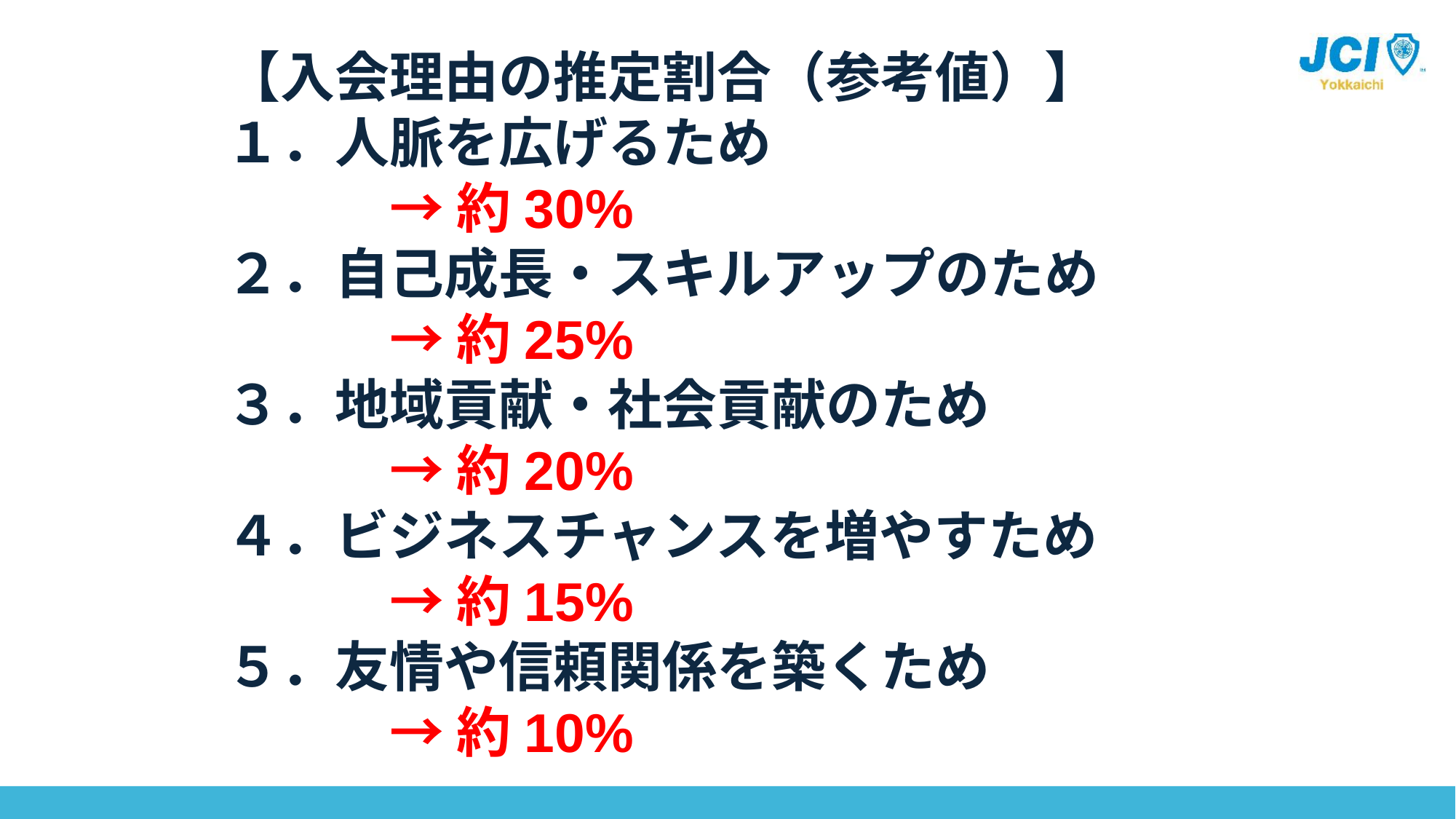

# 【入会理由の推定割合（参考値）】 １．人脈を広げるため 　　　→ 約30% ２．自己成長・スキルアップのため 　　　→ 約25% ３．地域貢献・社会貢献のため 　　　→ 約20% ４．ビジネスチャンスを増やすため 　　　→ 約15% ５．友情や信頼関係を築くため 　　　→ 約10%